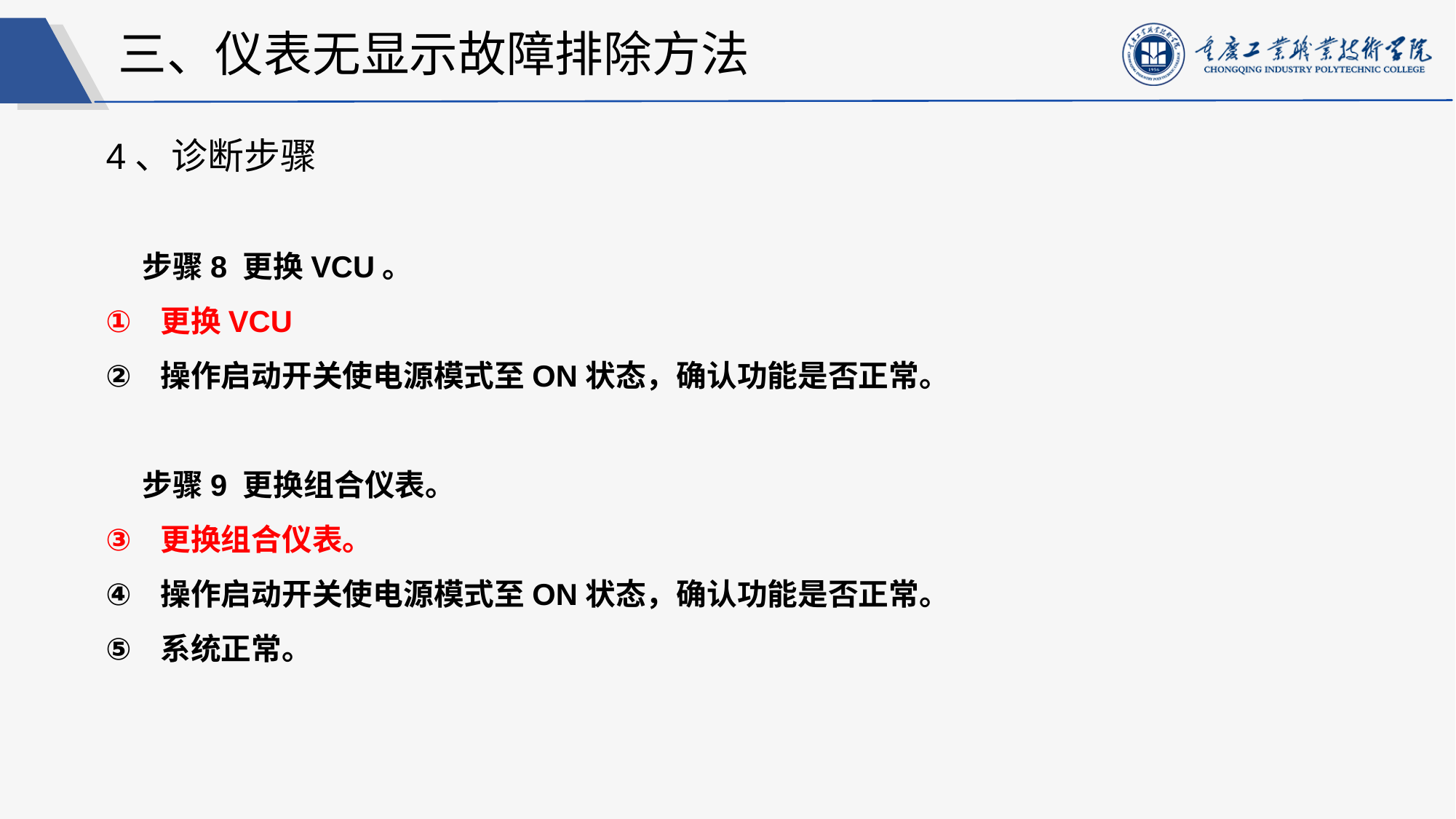

三、仪表无显示故障排除方法
4、诊断步骤
步骤8 更换VCU。
更换VCU
操作启动开关使电源模式至ON状态，确认功能是否正常。

步骤9 更换组合仪表。
更换组合仪表。
操作启动开关使电源模式至ON状态，确认功能是否正常。
系统正常。